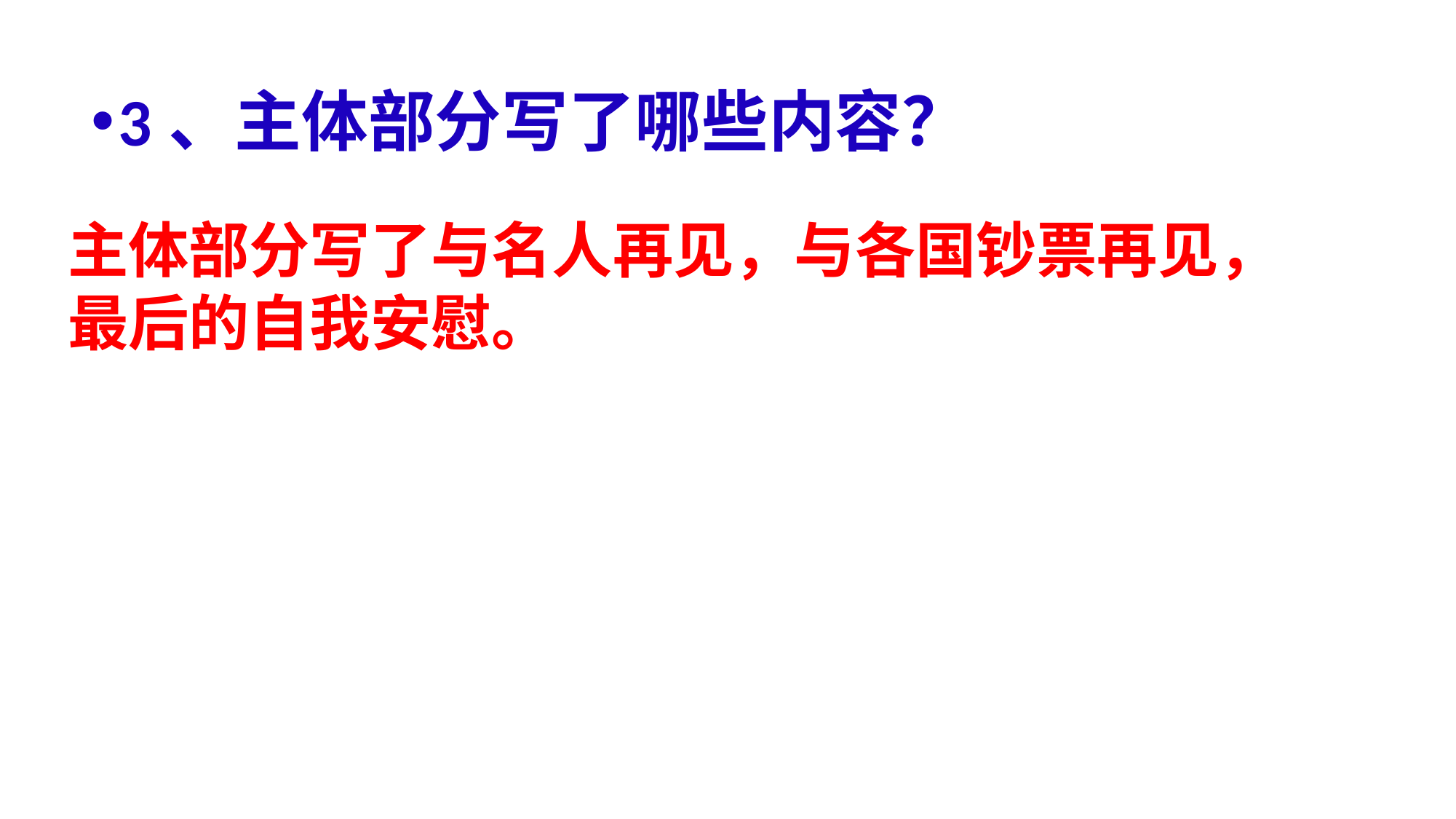

3、主体部分写了哪些内容？

主体部分写了与名人再见，与各国钞票再见，
最后的自我安慰。